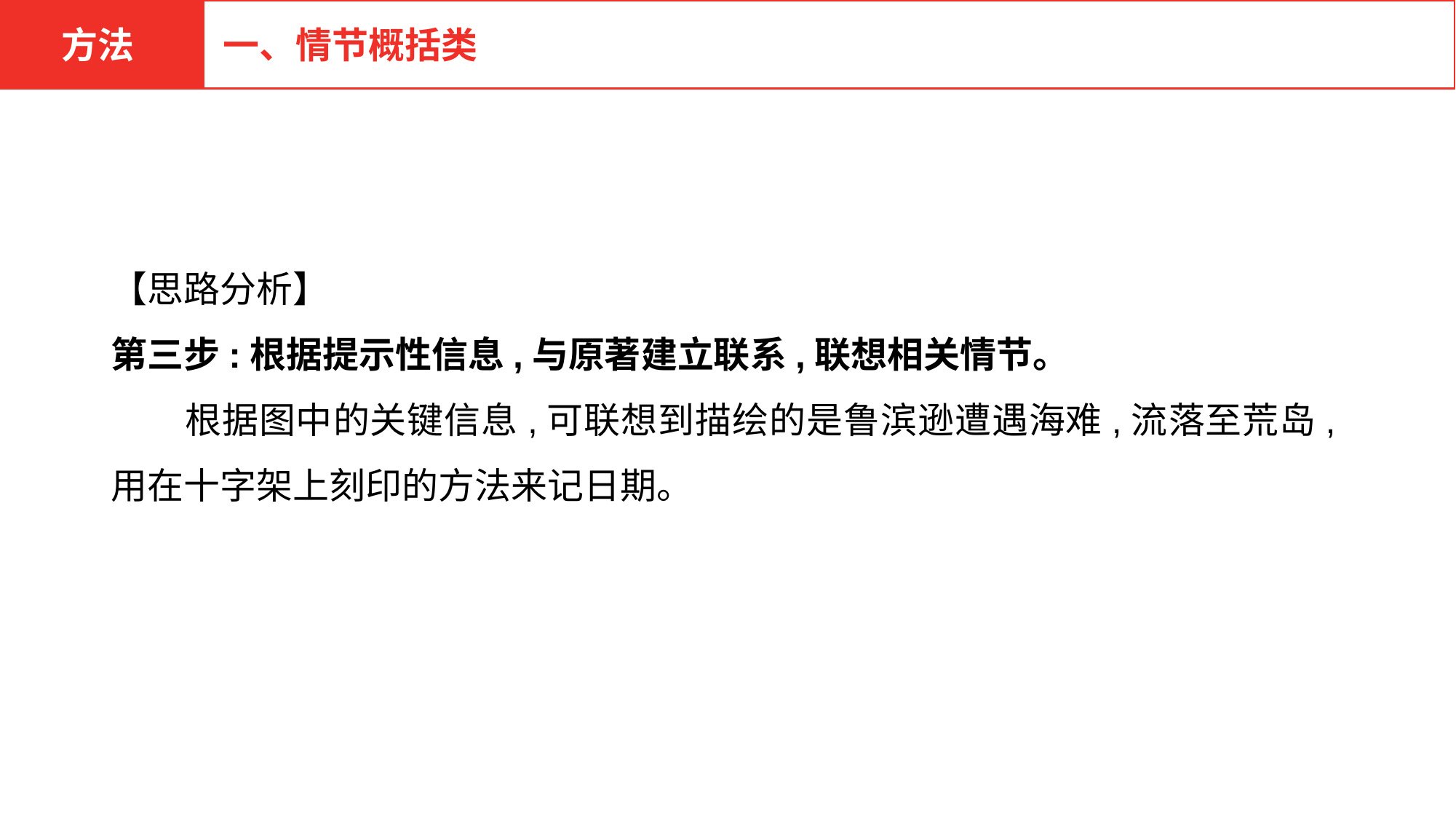

方法
一、情节概括类
【思路分析】
第三步:根据提示性信息,与原著建立联系,联想相关情节。
　　根据图中的关键信息,可联想到描绘的是鲁滨逊遭遇海难,流落至荒岛,用在十字架上刻印的方法来记日期。